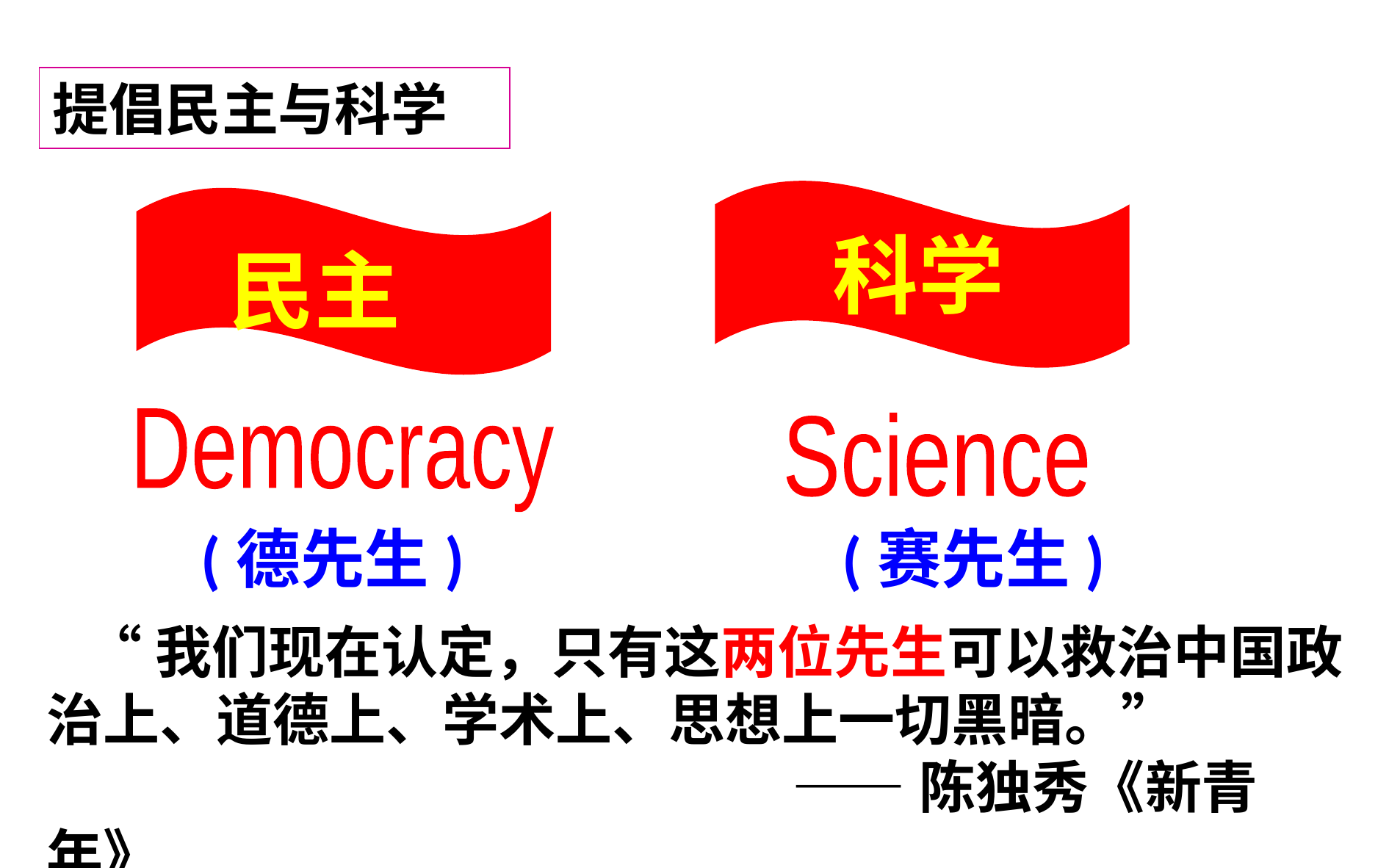

提倡民主与科学

科学
民主
Democracy
Science
(德先生)                          (赛先生)
   “我们现在认定，只有这两位先生可以救治中国政治上、道德上、学术上、思想上一切黑暗。”
                                                          ——陈独秀《新青年》